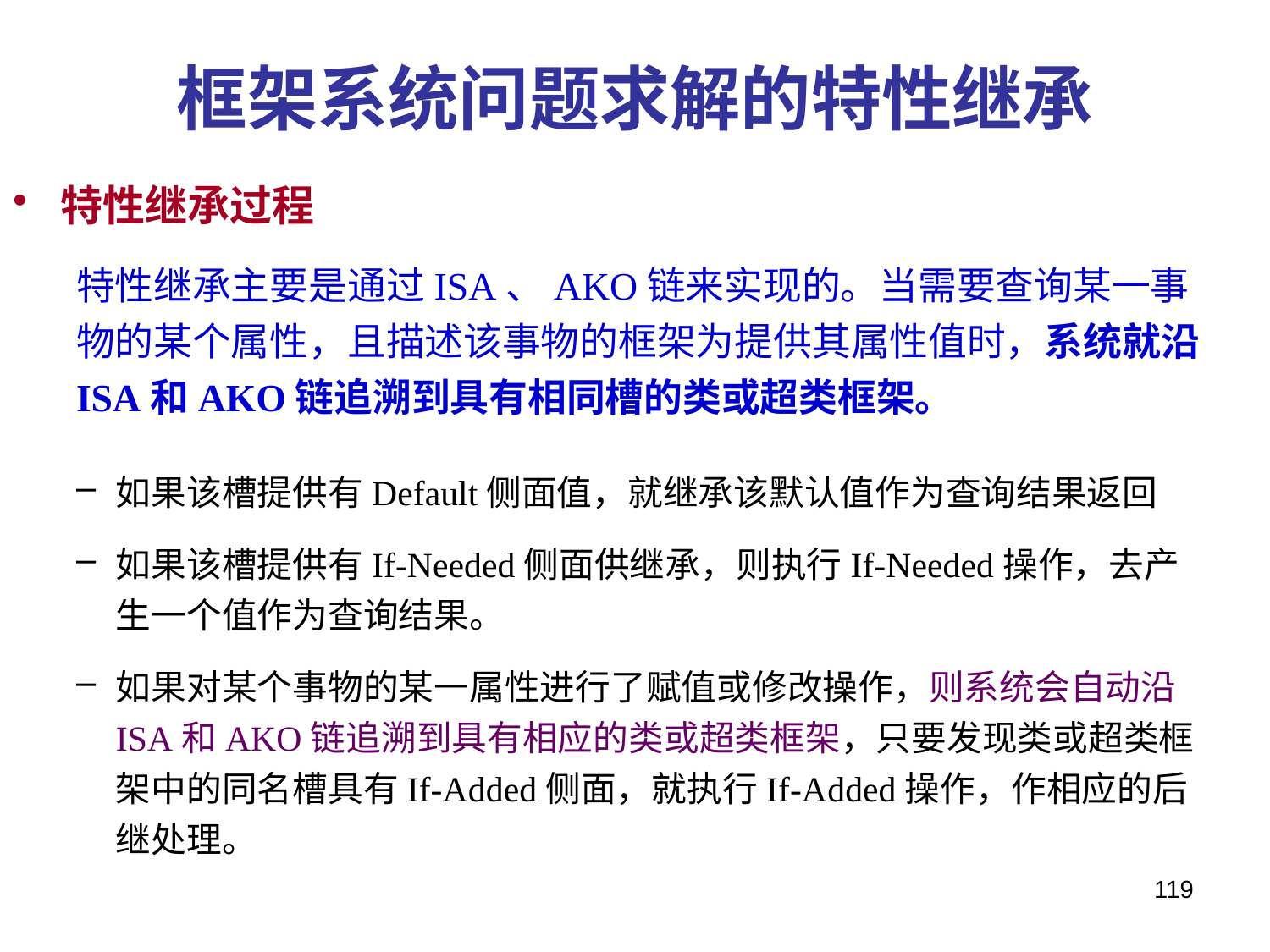

# 框架系统问题求解的特性继承
特性继承过程
特性继承主要是通过ISA、AKO链来实现的。当需要查询某一事物的某个属性，且描述该事物的框架为提供其属性值时，系统就沿ISA和AKO链追溯到具有相同槽的类或超类框架。
如果该槽提供有Default侧面值，就继承该默认值作为查询结果返回
如果该槽提供有If-Needed侧面供继承，则执行If-Needed操作，去产生一个值作为查询结果。
如果对某个事物的某一属性进行了赋值或修改操作，则系统会自动沿ISA和AKO链追溯到具有相应的类或超类框架，只要发现类或超类框架中的同名槽具有If-Added侧面，就执行If-Added操作，作相应的后继处理。
119